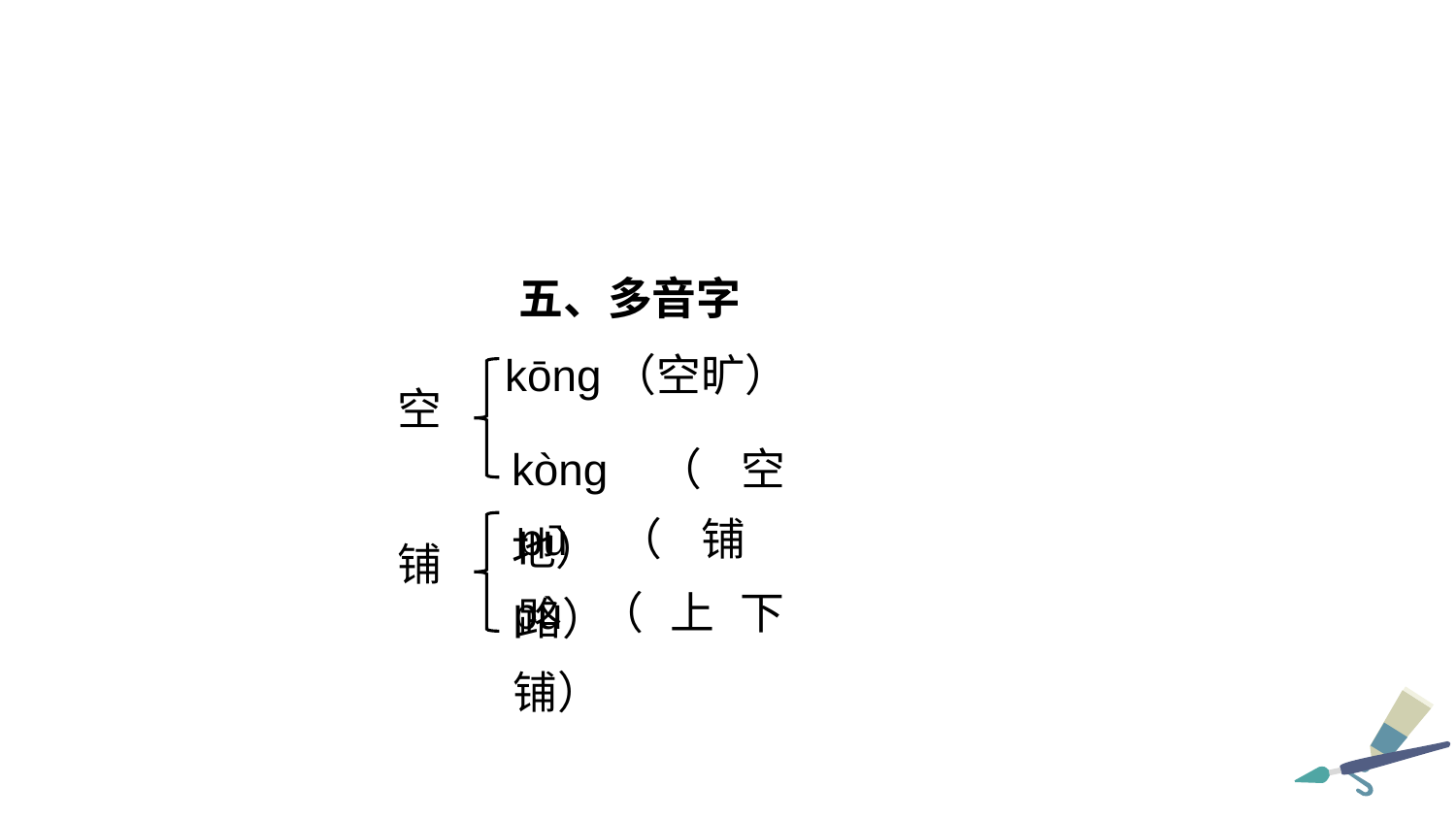

五、多音字

kōng（空旷）

空
kòng（空地）
pū（铺路）

铺
pù（上下铺）